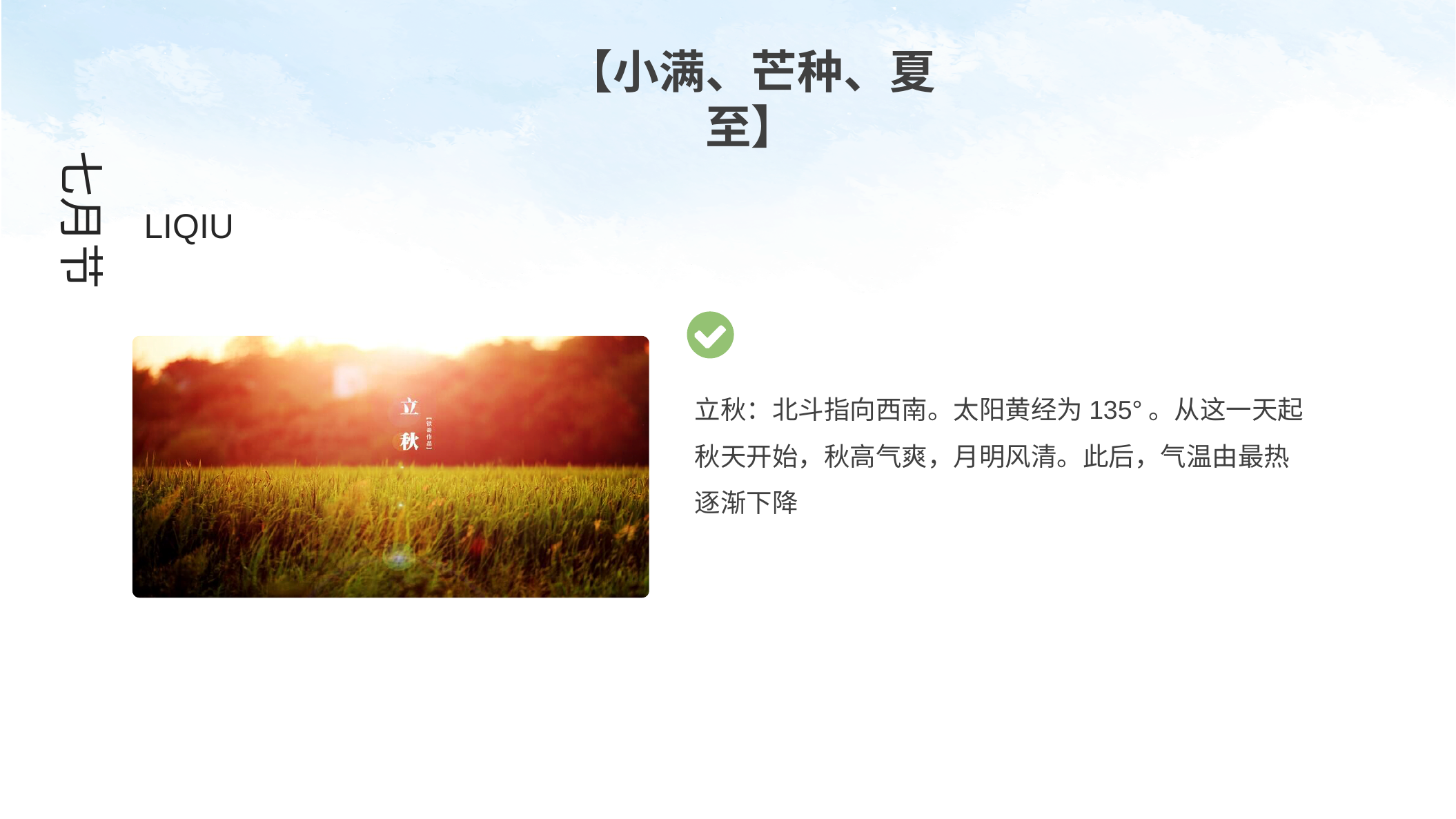

【小满、芒种、夏至】
七月节
LIQIU

立秋：北斗指向西南。太阳黄经为135°。从这一天起秋天开始，秋高气爽，月明风清。此后，气温由最热逐渐下降